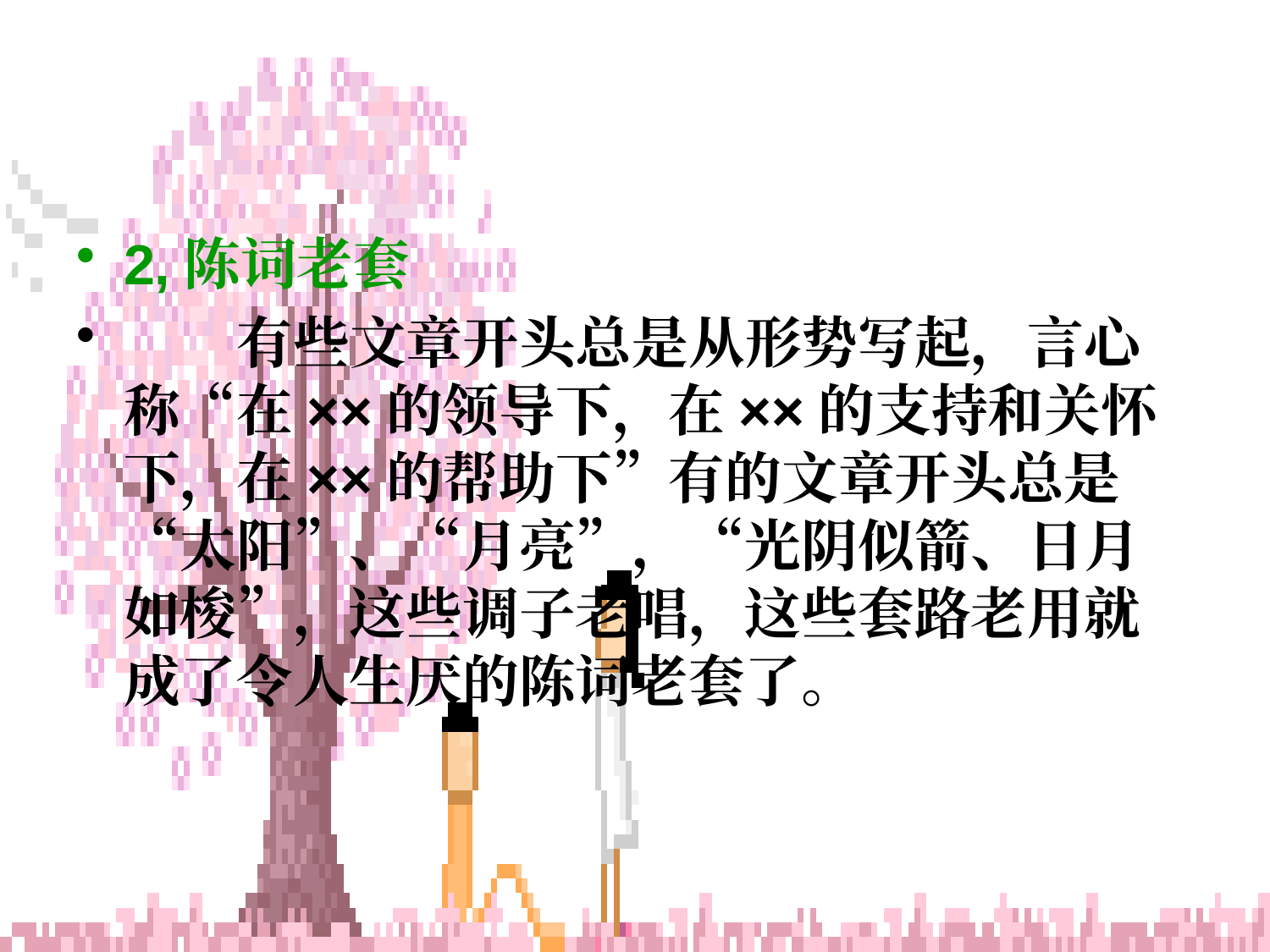

2,陈词老套
　　有些文章开头总是从形势写起，言心称“在××的领导下，在××的支持和关怀下，在××的帮助下”有的文章开头总是“太阳”、“月亮”，“光阴似箭、日月如梭”，这些调子老唱，这些套路老用就成了令人生厌的陈词老套了。